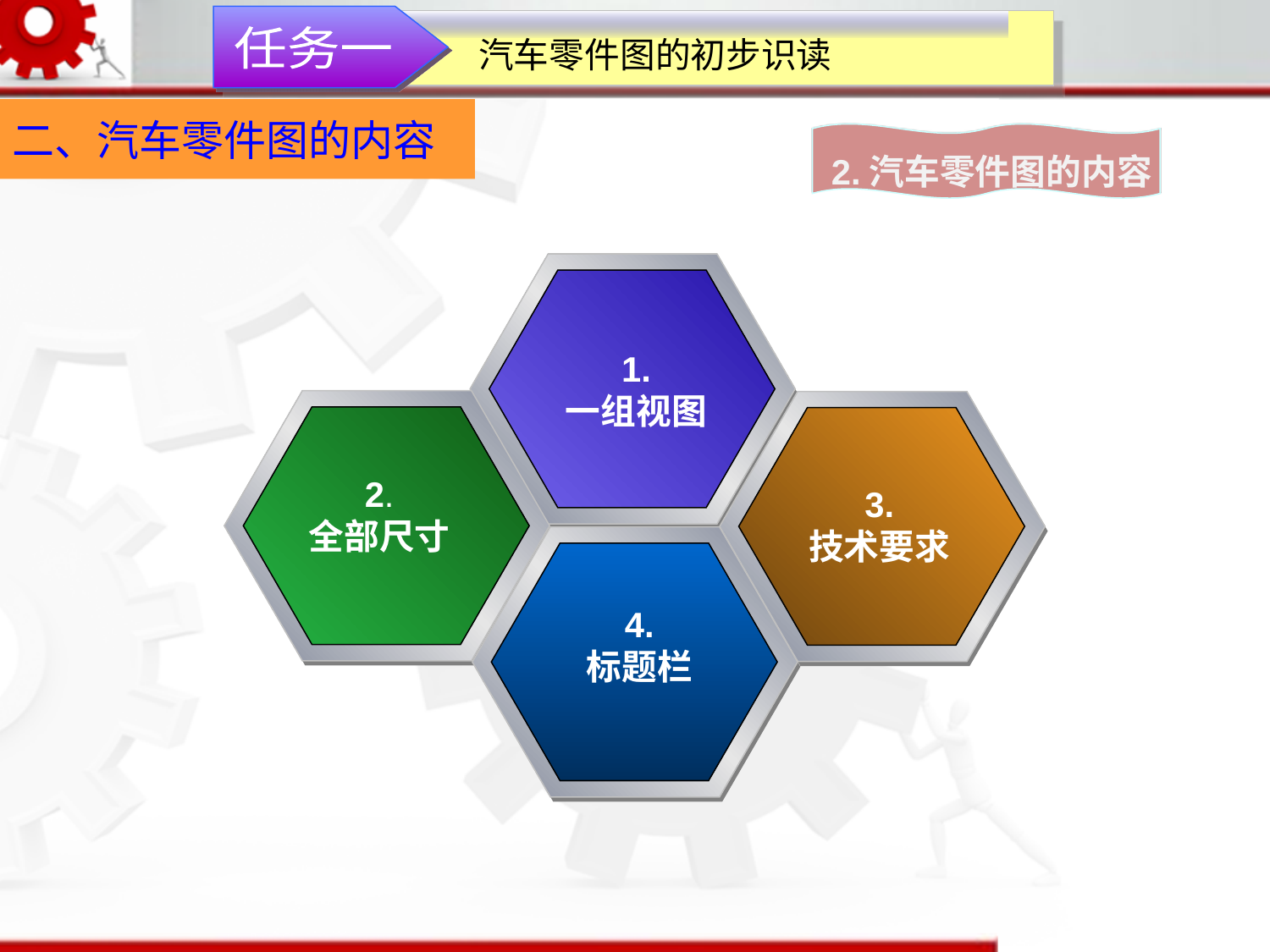

汽车零件图的初步识读
任务一
二、汽车零件图的内容

2.汽车零件图的内容

1.
一组视图

2.
全部尺寸
3.
技术要求

4.
标题栏